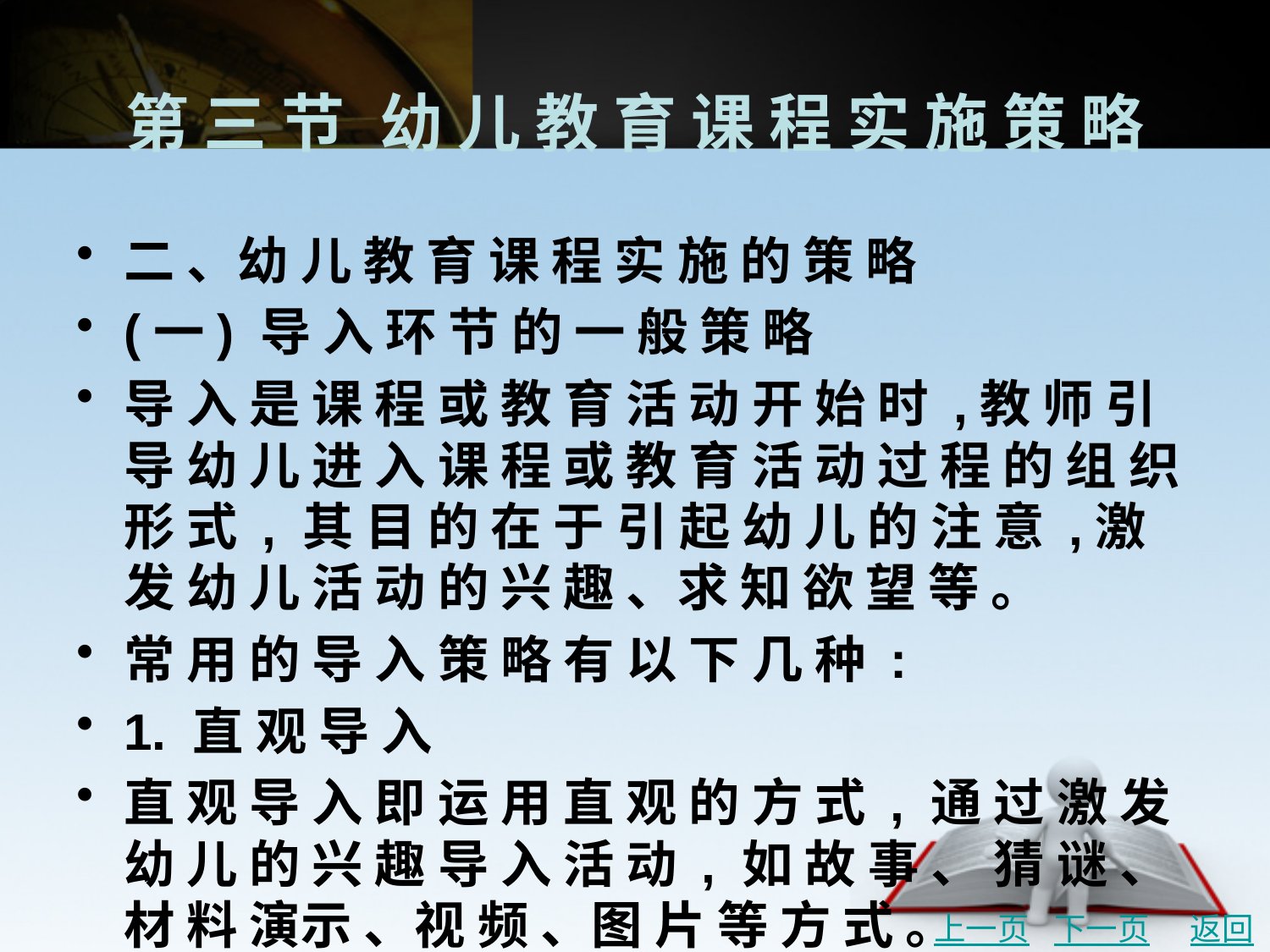

# 第 三 节	幼 儿 教 育 课 程 实 施 策 略
二 、幼 儿 教 育 课 程 实 施 的 策 略
(一) 导 入 环 节 的 一 般 策 略
导 入 是 课 程 或 教 育 活 动 开 始 时 ,教 师 引 导 幼 儿 进 入 课 程 或 教 育 活 动 过 程 的 组 织 形 式 , 其 目 的 在 于 引 起 幼 儿 的 注 意 ,激 发 幼 儿 活 动 的 兴 趣 、求 知 欲 望 等 。
常 用 的 导 入 策 略 有 以 下 几 种 :
1. 直 观 导 入
直 观 导 入 即 运 用 直 观 的 方 式 , 通 过 激 发 幼 儿 的 兴 趣 导 入 活 动 , 如 故 事 、 猜 谜 、 材 料 演示 、视 频 、图 片 等 方 式 。
上一页
下一页
返回